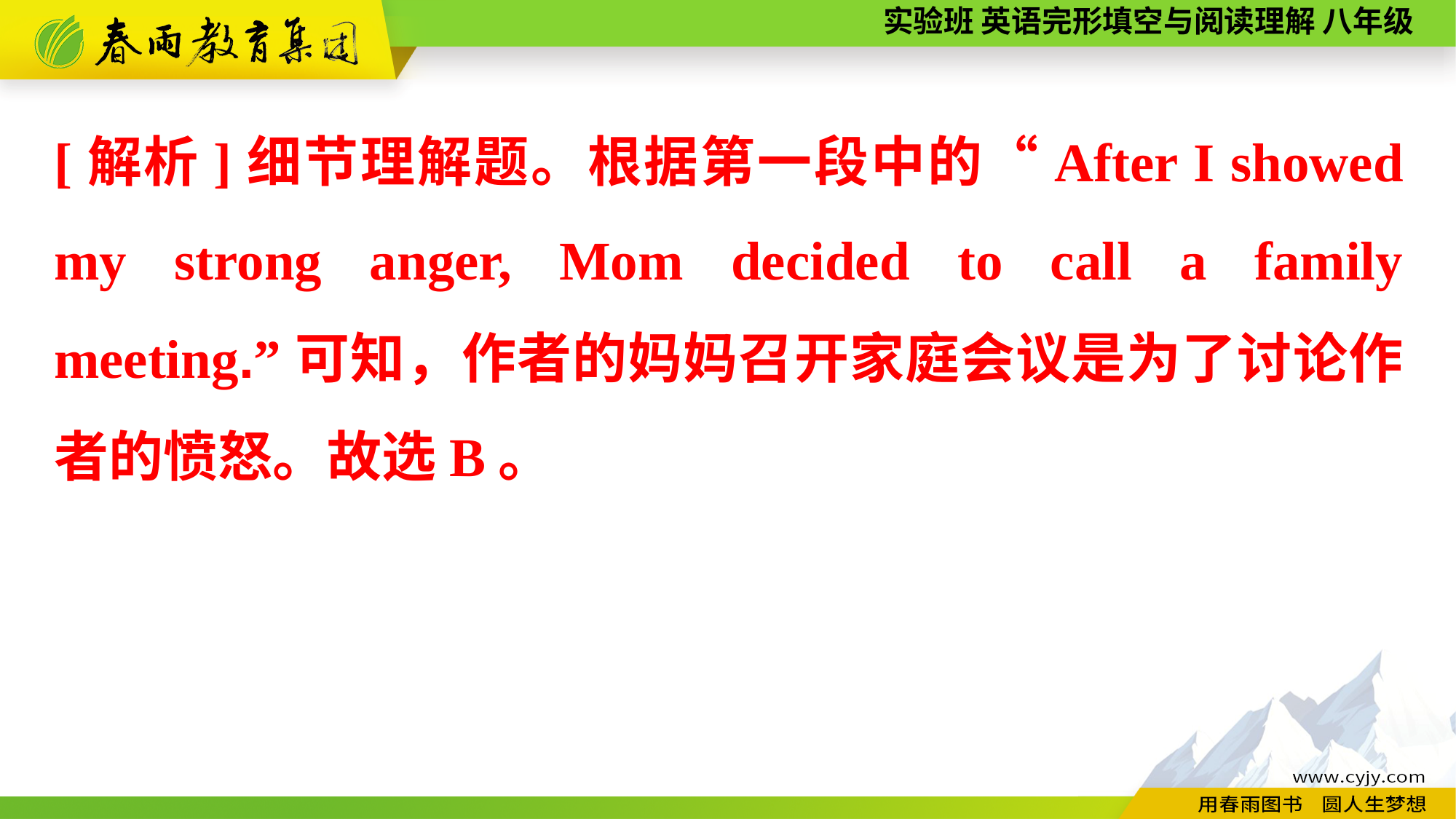

[解析]细节理解题。根据第一段中的“After I showed my strong anger, Mom decided to call a family meeting.”可知，作者的妈妈召开家庭会议是为了讨论作者的愤怒。故选B。